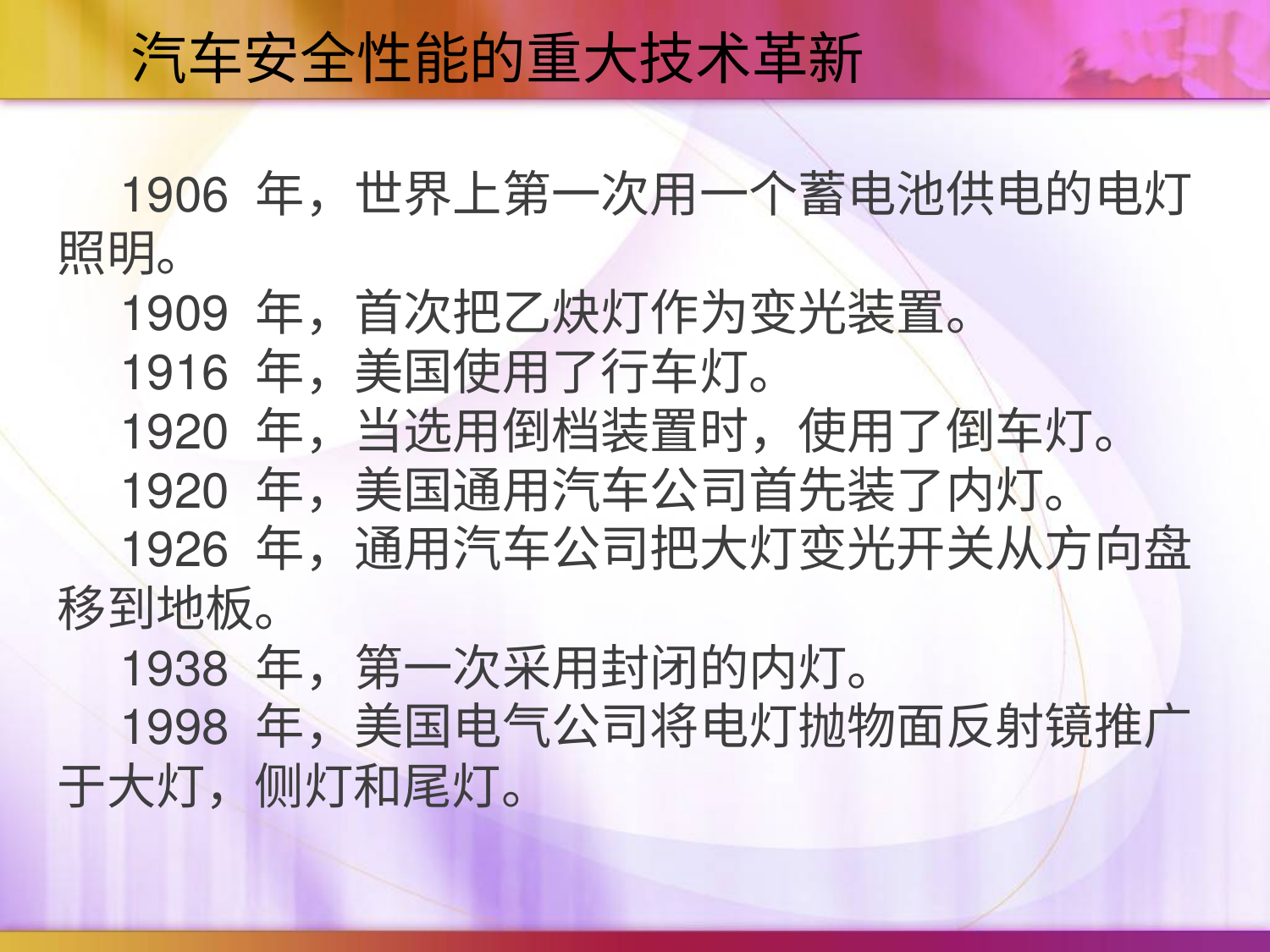

汽车安全性能的重大技术革新
1906 年，世界上第一次用一个蓄电池供电的电灯照明。
1909 年，首次把乙炔灯作为变光装置。
1916 年，美国使用了行车灯。
1920 年，当选用倒档装置时，使用了倒车灯。
1920 年，美国通用汽车公司首先装了内灯。
1926 年，通用汽车公司把大灯变光开关从方向盘移到地板。
1938 年，第一次采用封闭的内灯。
1998 年，美国电气公司将电灯抛物面反射镜推广于大灯，侧灯和尾灯。